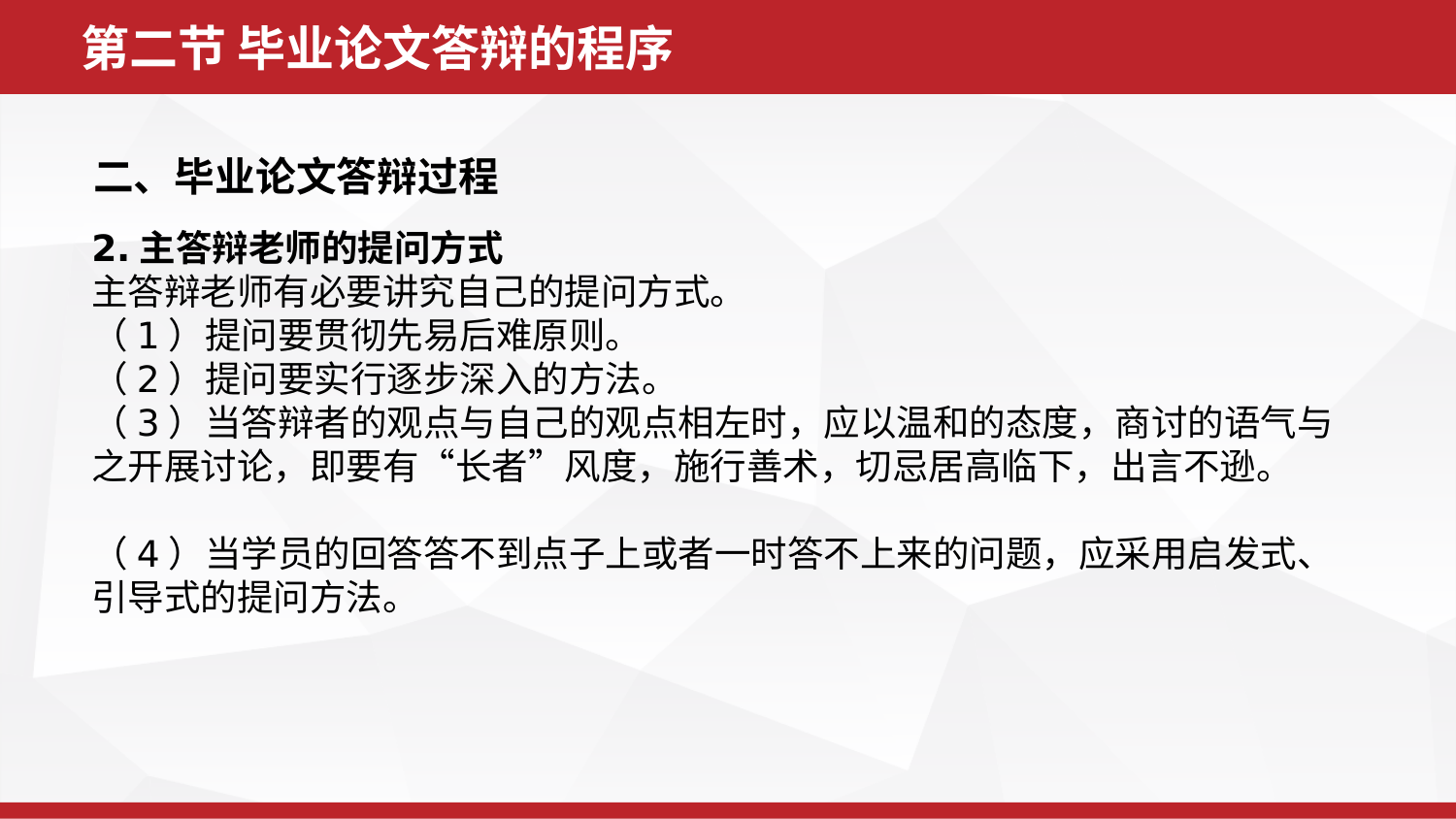

第二节 毕业论文答辩的程序
二、毕业论文答辩过程
2.主答辩老师的提问方式
主答辩老师有必要讲究自己的提问方式。
（1）提问要贯彻先易后难原则。
（2）提问要实行逐步深入的方法。
（3）当答辩者的观点与自己的观点相左时，应以温和的态度，商讨的语气与之开展讨论，即要有“长者”风度，施行善术，切忌居高临下，出言不逊。
（4）当学员的回答答不到点子上或者一时答不上来的问题，应采用启发式、引导式的提问方法。